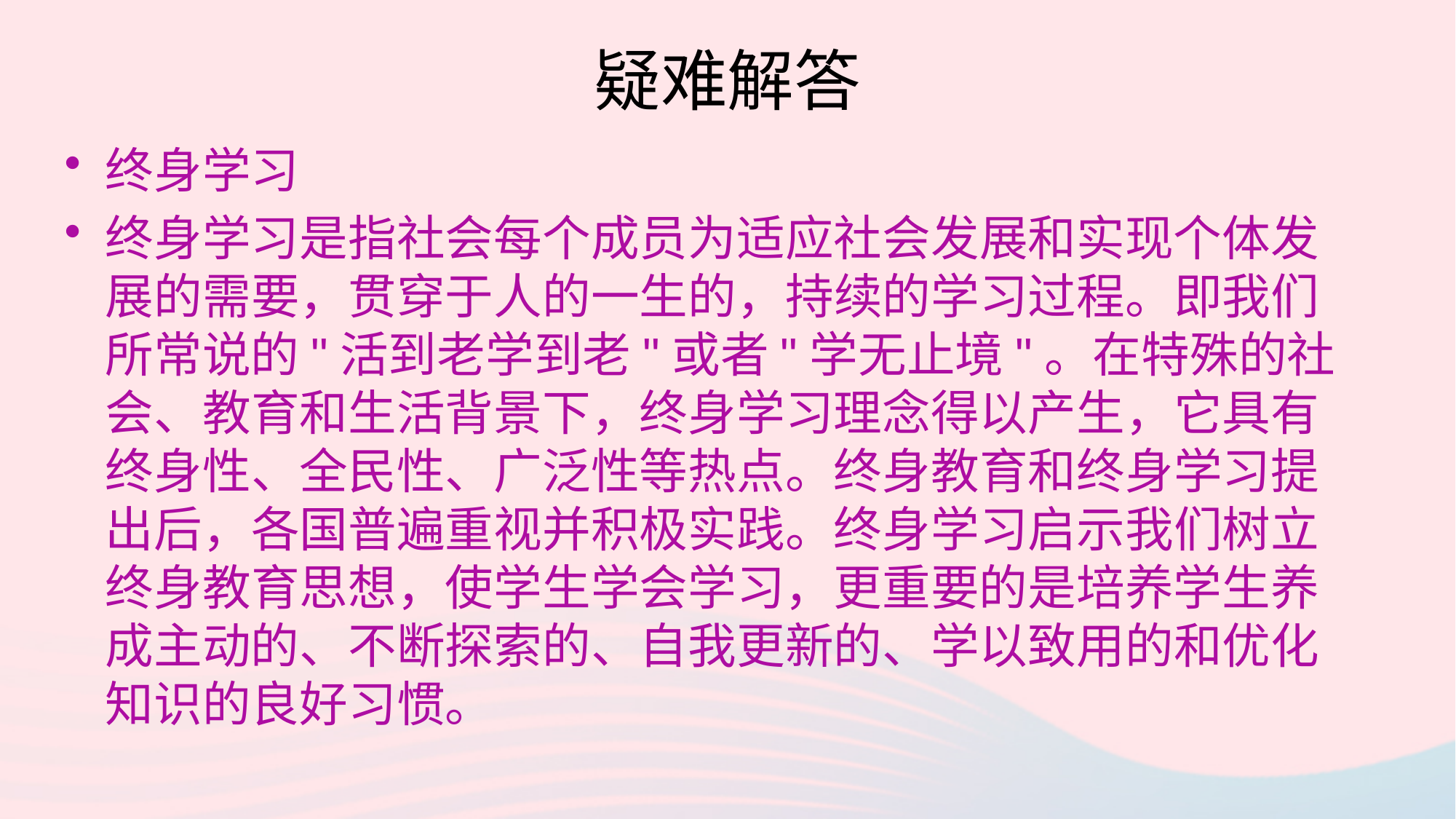

# 疑难解答
终身学习
终身学习是指社会每个成员为适应社会发展和实现个体发展的需要，贯穿于人的一生的，持续的学习过程。即我们所常说的"活到老学到老"或者"学无止境"。在特殊的社会、教育和生活背景下，终身学习理念得以产生，它具有终身性、全民性、广泛性等热点。终身教育和终身学习提出后，各国普遍重视并积极实践。终身学习启示我们树立终身教育思想，使学生学会学习，更重要的是培养学生养成主动的、不断探索的、自我更新的、学以致用的和优化知识的良好习惯。